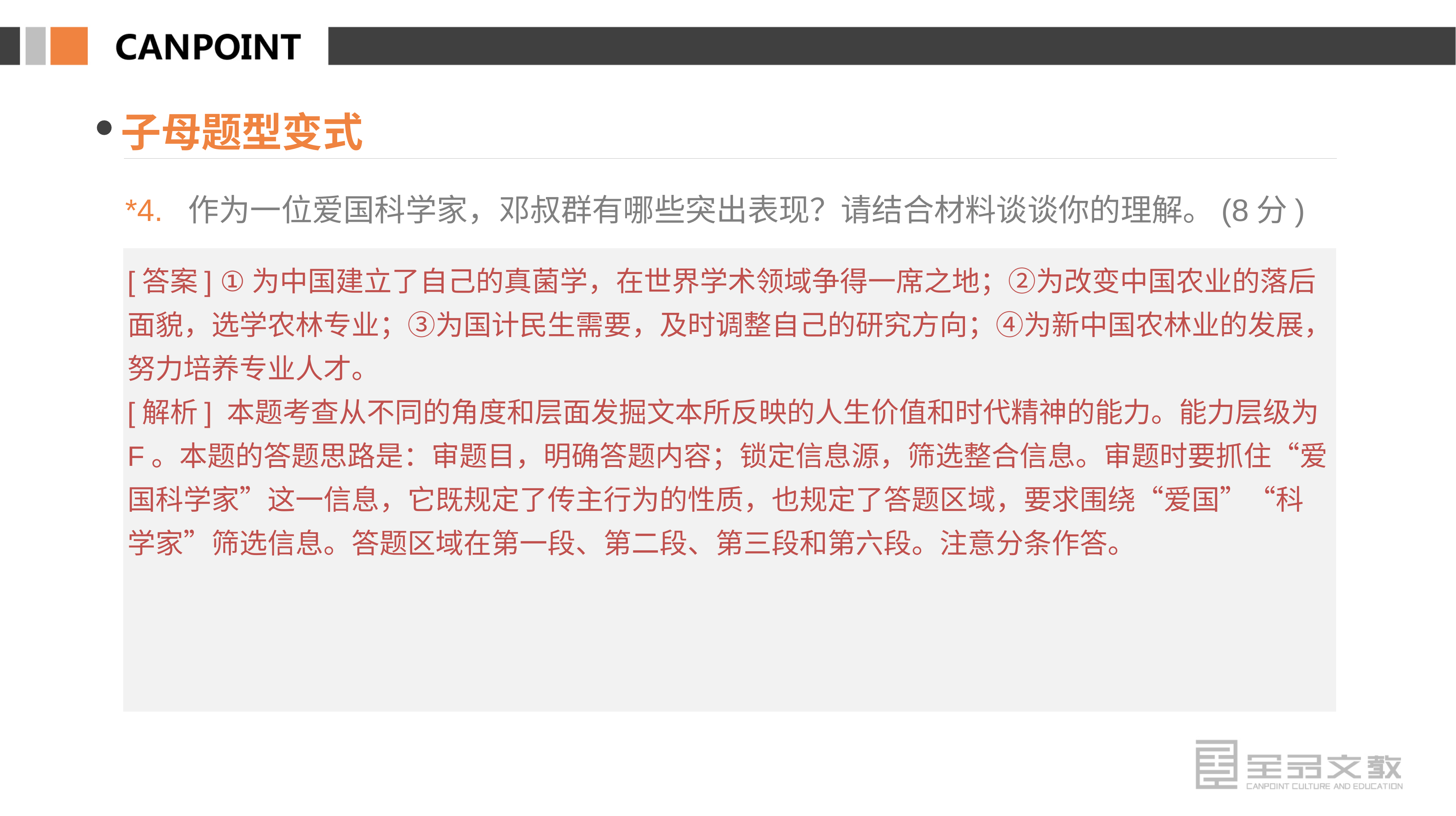

子母题型变式

*4.  作为一位爱国科学家，邓叔群有哪些突出表现？请结合材料谈谈你的理解。(8分)

[答案] ①为中国建立了自己的真菌学，在世界学术领域争得一席之地；②为改变中国农业的落后面貌，选学农林专业；③为国计民生需要，及时调整自己的研究方向；④为新中国农林业的发展，努力培养专业人才。
[解析] 本题考查从不同的角度和层面发掘文本所反映的人生价值和时代精神的能力。能力层级为F。本题的答题思路是：审题目，明确答题内容；锁定信息源，筛选整合信息。审题时要抓住“爱国科学家”这一信息，它既规定了传主行为的性质，也规定了答题区域，要求围绕“爱国”“科学家”筛选信息。答题区域在第一段、第二段、第三段和第六段。注意分条作答。